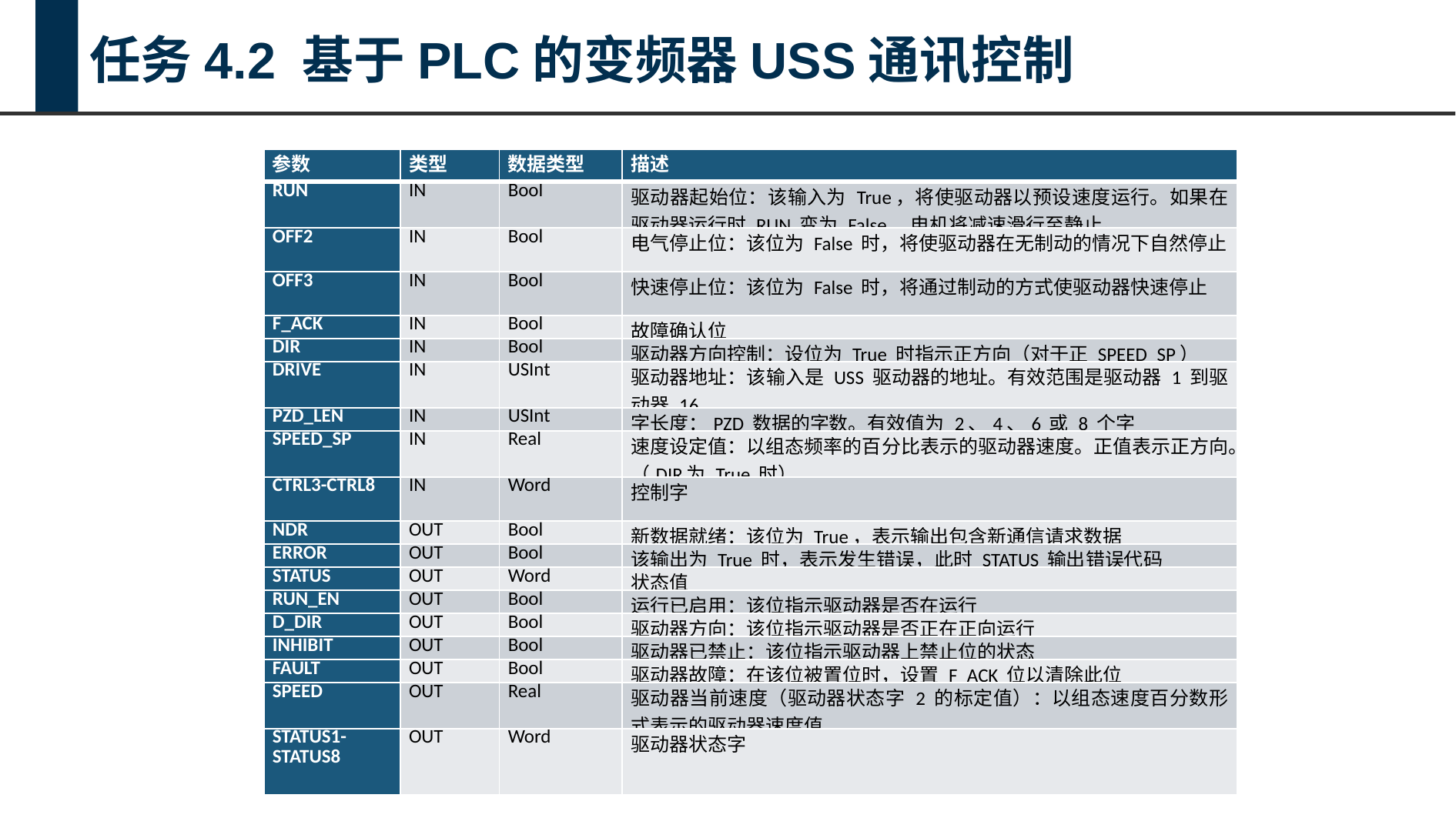

任务4.2 基于PLC的变频器USS通讯控制
| 参数 | 类型 | 数据类型 | 描述 |
| --- | --- | --- | --- |
| RUN | IN | Bool | 驱动器起始位：该输入为 True，将使驱动器以预设速度运行。如果在驱动器运行时 RUN 变为 False，电机将减速滑行至静止。 |
| OFF2 | IN | Bool | 电气停止位：该位为 False 时，将使驱动器在无制动的情况下自然停止 |
| OFF3 | IN | Bool | 快速停止位：该位为 False 时，将通过制动的方式使驱动器快速停止 |
| F\_ACK | IN | Bool | 故障确认位 |
| DIR | IN | Bool | 驱动器方向控制：设位为 True 时指示正方向（对于正 SPEED\_SP） |
| DRIVE | IN | USInt | 驱动器地址：该输入是 USS 驱动器的地址。有效范围是驱动器 1 到驱动器 16 |
| PZD\_LEN | IN | USInt | 字长度：PZD 数据的字数。有效值为 2、4、6 或 8 个字 |
| SPEED\_SP | IN | Real | 速度设定值：以组态频率的百分比表示的驱动器速度。正值表示正方向。（DIR为 True 时） |
| CTRL3-CTRL8 | IN | Word | 控制字 |
| NDR | OUT | Bool | 新数据就绪：该位为 True，表示输出包含新通信请求数据 |
| ERROR | OUT | Bool | 该输出为 True 时，表示发生错误，此时 STATUS 输出错误代码 |
| STATUS | OUT | Word | 状态值 |
| RUN\_EN | OUT | Bool | 运行已启用：该位指示驱动器是否在运行 |
| D\_DIR | OUT | Bool | 驱动器方向：该位指示驱动器是否正在正向运行 |
| INHIBIT | OUT | Bool | 驱动器已禁止：该位指示驱动器上禁止位的状态 |
| FAULT | OUT | Bool | 驱动器故障：在该位被置位时，设置 F\_ACK 位以清除此位 |
| SPEED | OUT | Real | 驱动器当前速度（驱动器状态字 2 的标定值）：以组态速度百分数形式表示的驱动器速度值 |
| STATUS1-STATUS8 | OUT | Word | 驱动器状态字 |